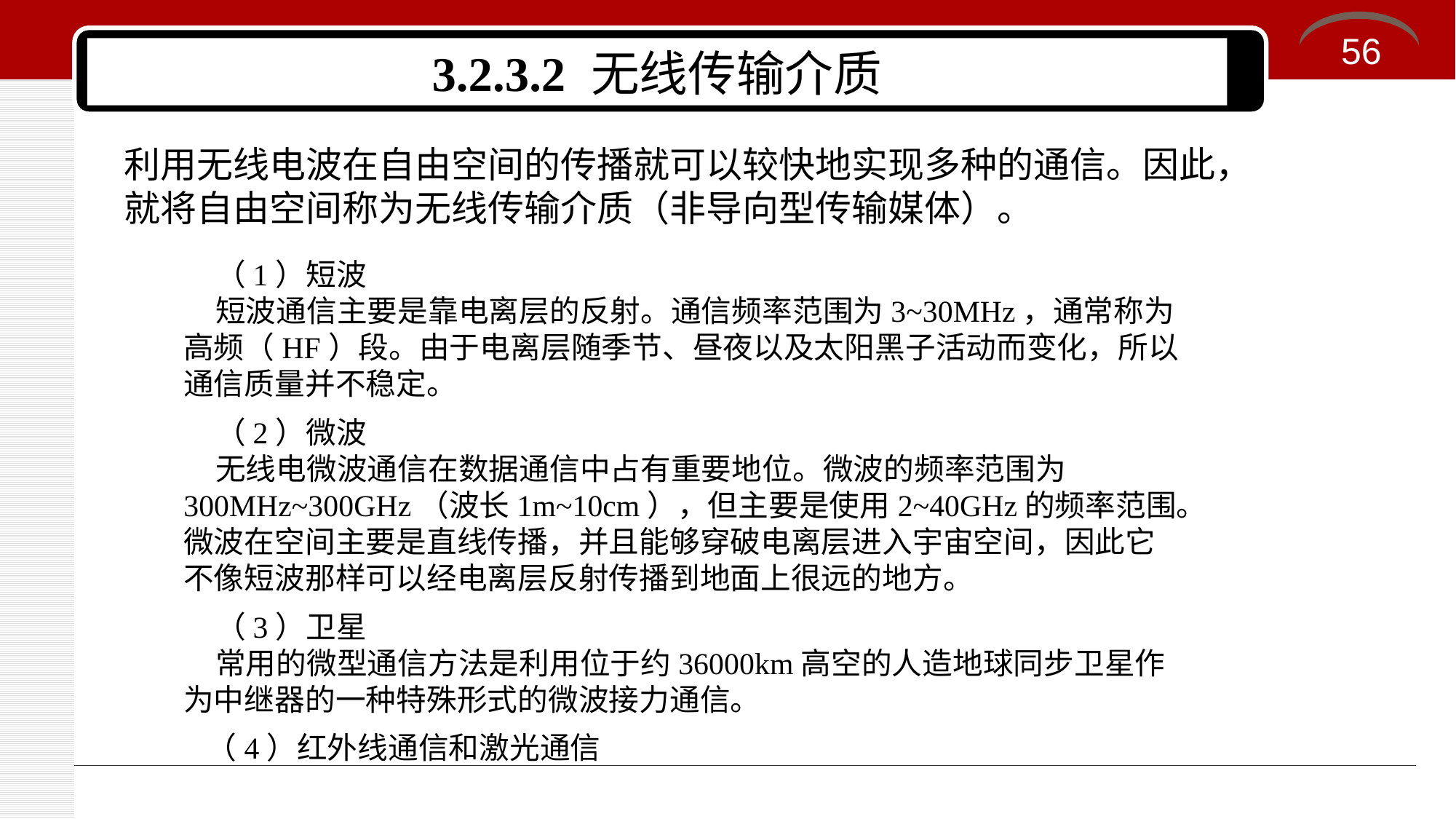

56
# 3.2.3.2 无线传输介质
利用无线电波在自由空间的传播就可以较快地实现多种的通信。因此，就将自由空间称为无线传输介质（非导向型传输媒体）。
（1）短波
短波通信主要是靠电离层的反射。通信频率范围为3~30MHz，通常称为高频（HF）段。由于电离层随季节、昼夜以及太阳黑子活动而变化，所以通信质量并不稳定。
（2）微波
无线电微波通信在数据通信中占有重要地位。微波的频率范围为300MHz~300GHz（波长1m~10cm），但主要是使用2~40GHz的频率范围。微波在空间主要是直线传播，并且能够穿破电离层进入宇宙空间，因此它不像短波那样可以经电离层反射传播到地面上很远的地方。
（3）卫星
常用的微型通信方法是利用位于约36000km高空的人造地球同步卫星作为中继器的一种特殊形式的微波接力通信。
（4）红外线通信和激光通信